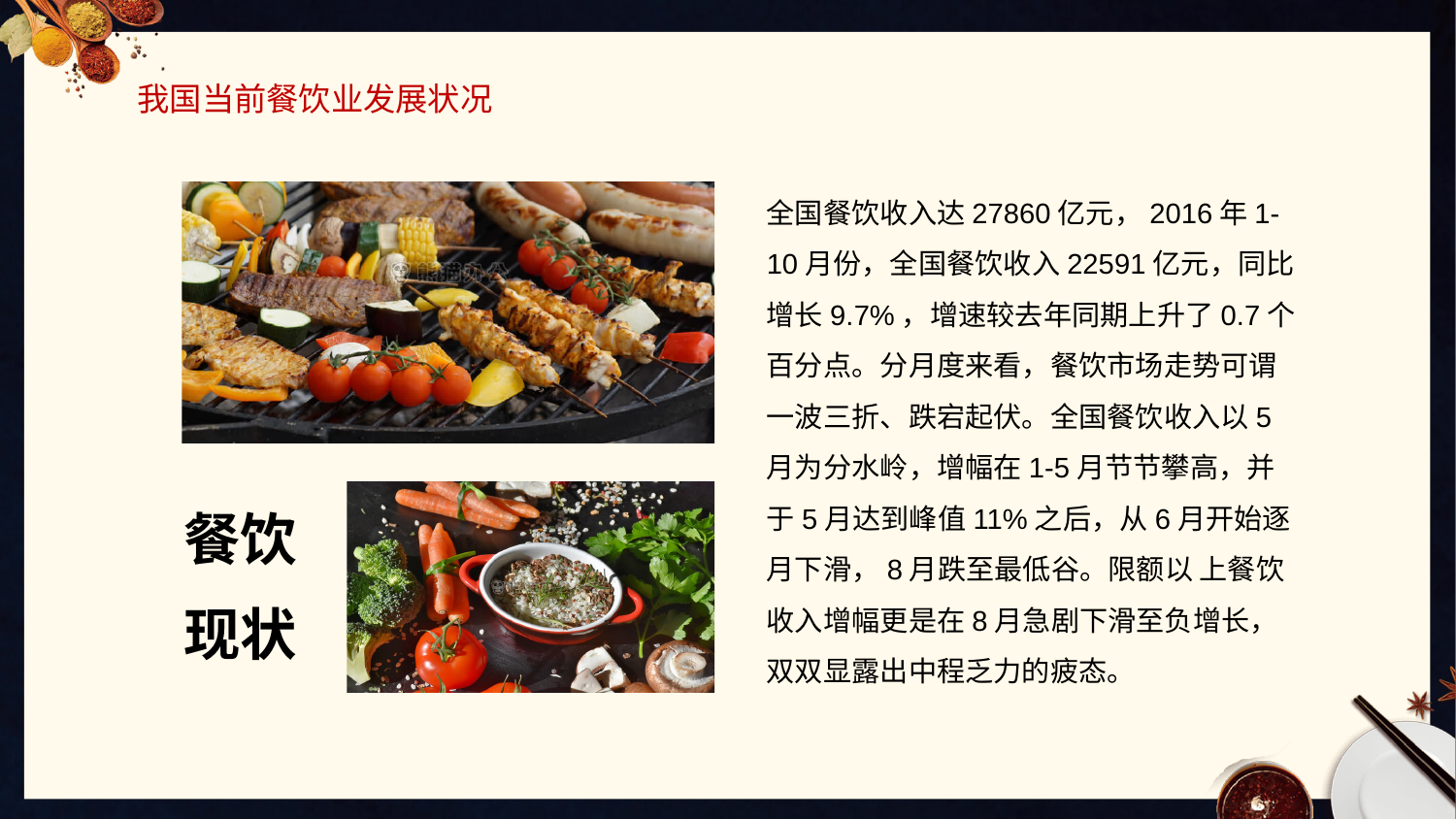

我国当前餐饮业发展状况
全国餐饮收入达27860亿元，2016年1-10月份，全国餐饮收入22591亿元，同比增长9.7%，增速较去年同期上升了0.7个百分点。分月度来看，餐饮市场走势可谓一波三折、跌宕起伏。全国餐饮收入以5月为分水岭，增幅在1-5月节节攀高，并于5月达到峰值11%之后，从6月开始逐月下滑，8月跌至最低谷。限额以 上餐饮收入增幅更是在8月急剧下滑至负增长，双双显露出中程乏力的疲态。

餐饮现状